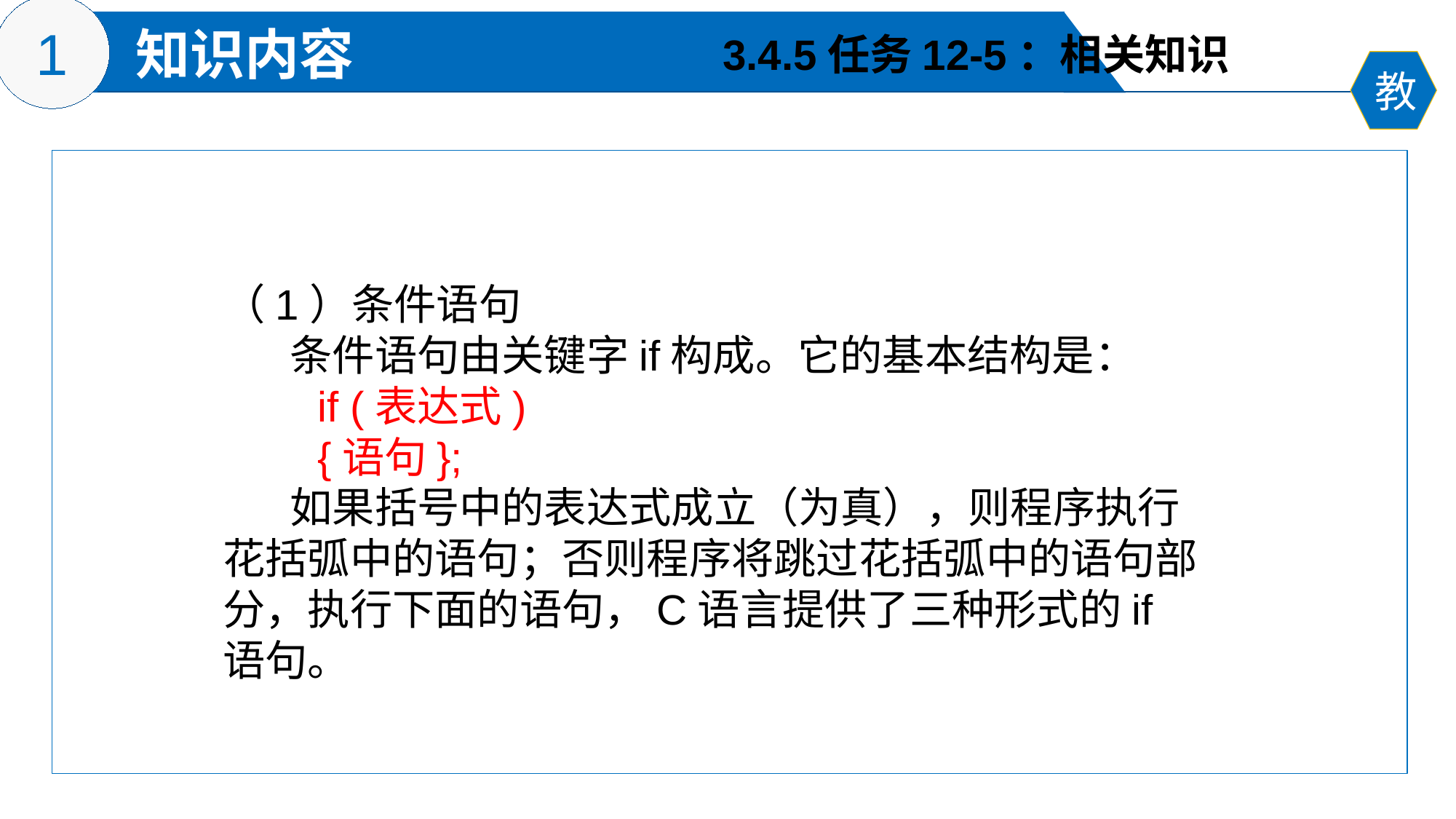

3.4.5任务12-5：相关知识

（1）条件语句
      条件语句由关键字if构成。它的基本结构是：
        if (表达式)
        {语句};
      如果括号中的表达式成立（为真），则程序执行花括弧中的语句；否则程序将跳过花括弧中的语句部分，执行下面的语句，C语言提供了三种形式的if语句。